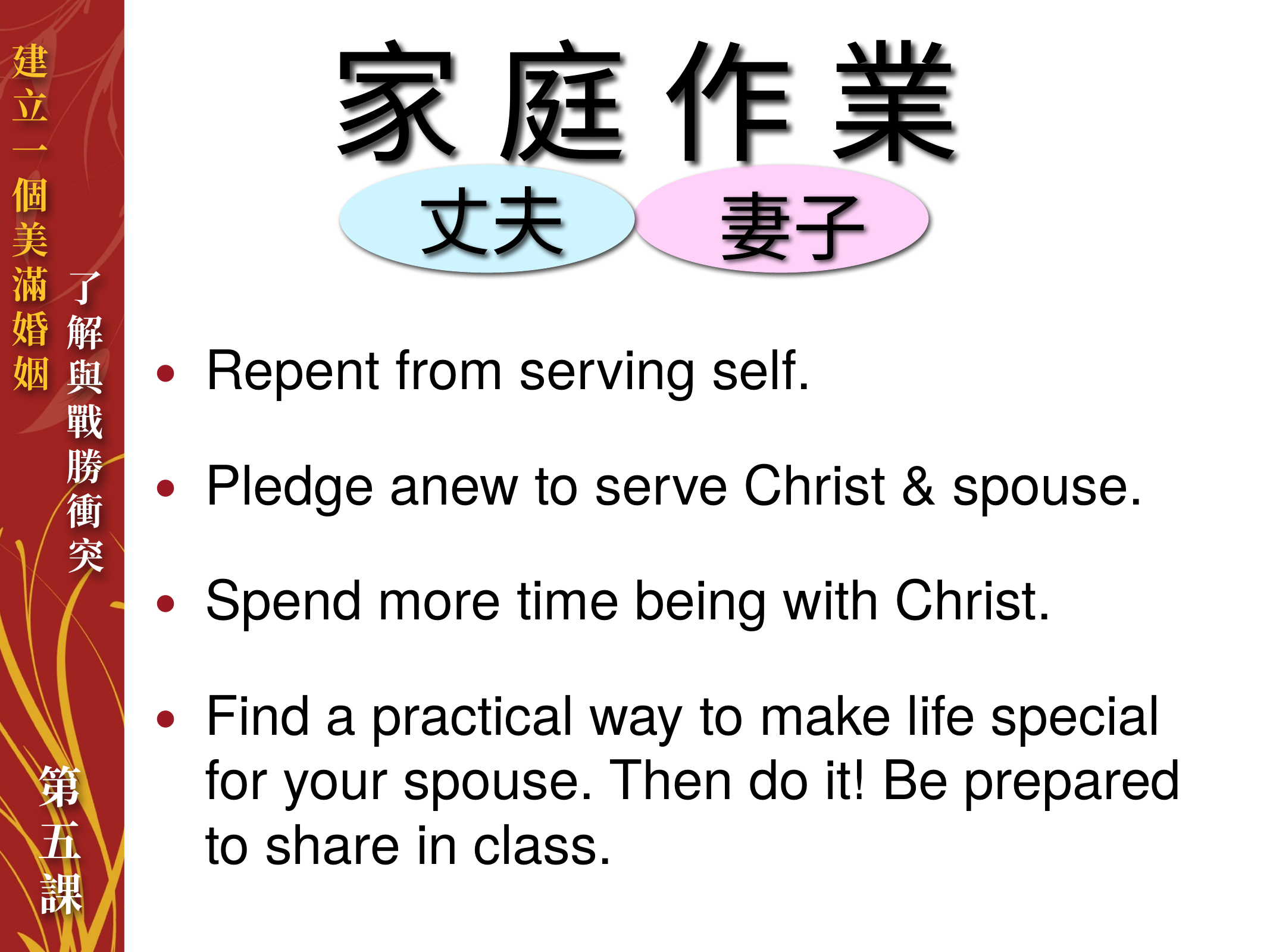

家庭作業

丈夫

妻子
Repent from serving self.
Pledge anew to serve Christ & spouse.
Spend more time being with Christ.
Find a practical way to make life special for your spouse. Then do it! Be prepared to share in class.